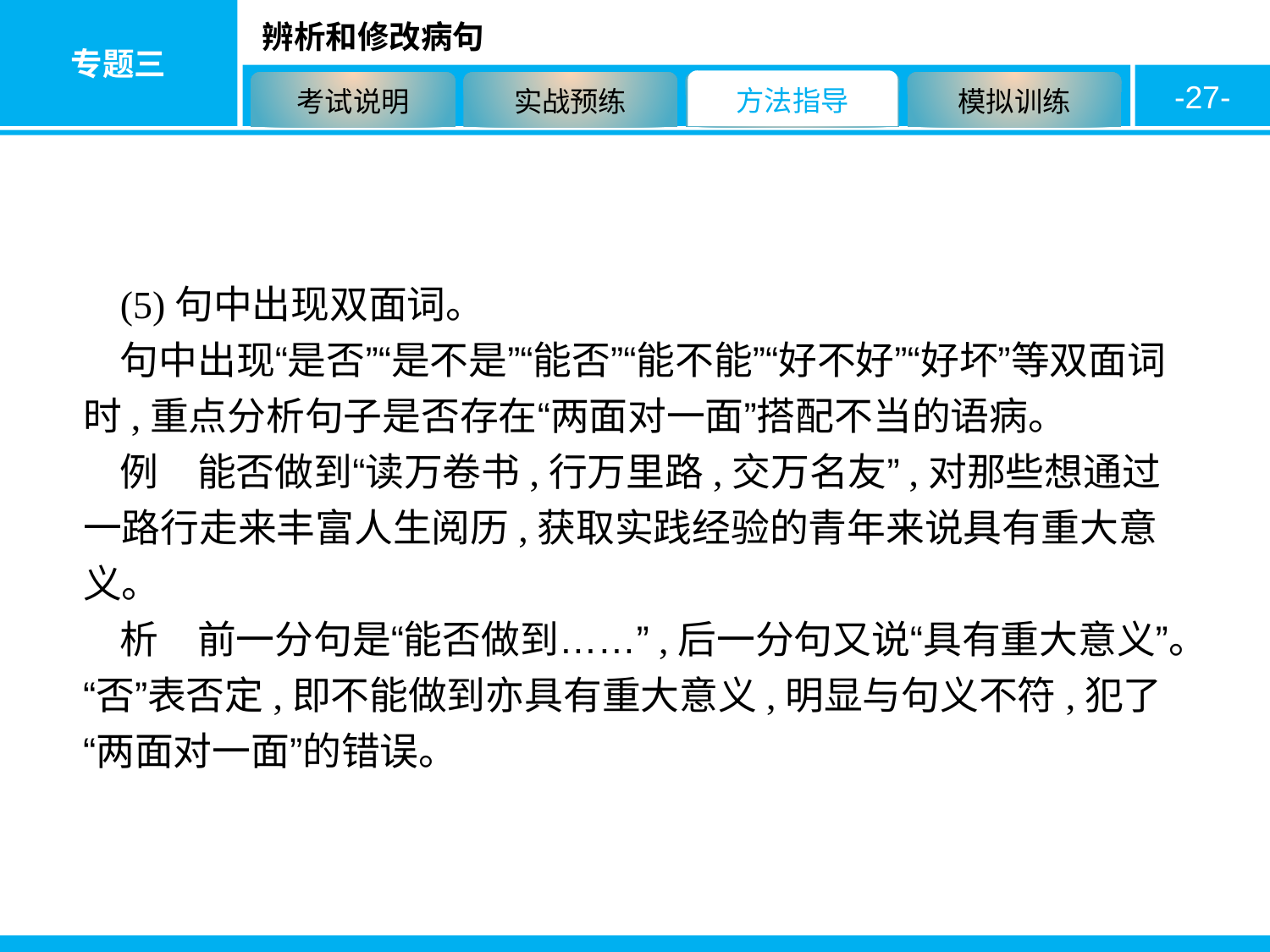

-27-
(5)句中出现双面词。
句中出现“是否”“是不是”“能否”“能不能”“好不好”“好坏”等双面词时,重点分析句子是否存在“两面对一面”搭配不当的语病。
例　能否做到“读万卷书,行万里路,交万名友”,对那些想通过一路行走来丰富人生阅历,获取实践经验的青年来说具有重大意义。
析　前一分句是“能否做到……”,后一分句又说“具有重大意义”。“否”表否定,即不能做到亦具有重大意义,明显与句义不符,犯了“两面对一面”的错误。